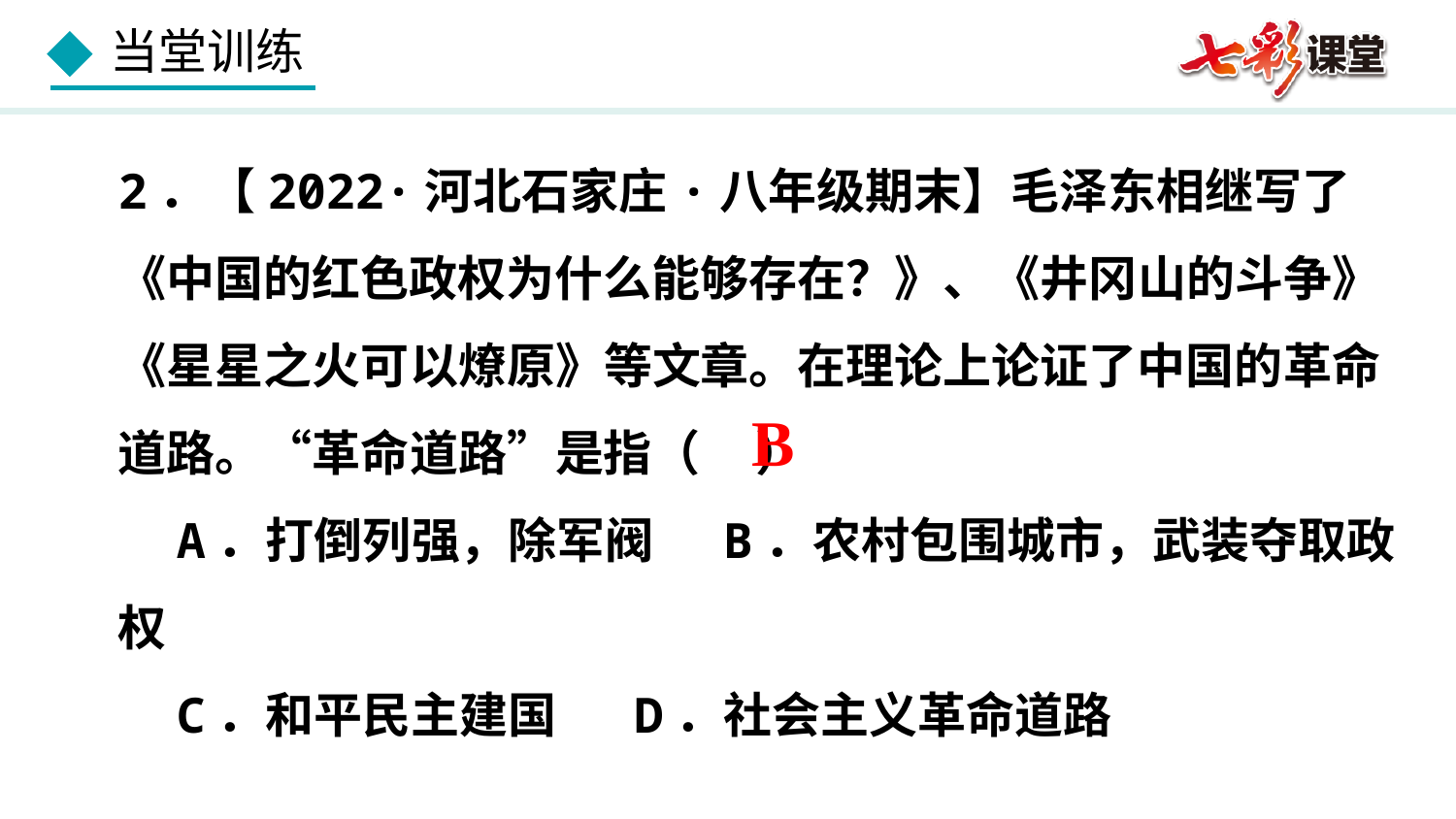

2．【2022·河北石家庄·八年级期末】毛泽东相继写了《中国的红色政权为什么能够存在？》、《井冈山的斗争》《星星之火可以燎原》等文章。在理论上论证了中国的革命道路。“革命道路”是指（     ）
  A．打倒列强，除军阀	 B．农村包围城市，武装夺取政权
  C．和平民主建国      D．社会主义革命道路
B